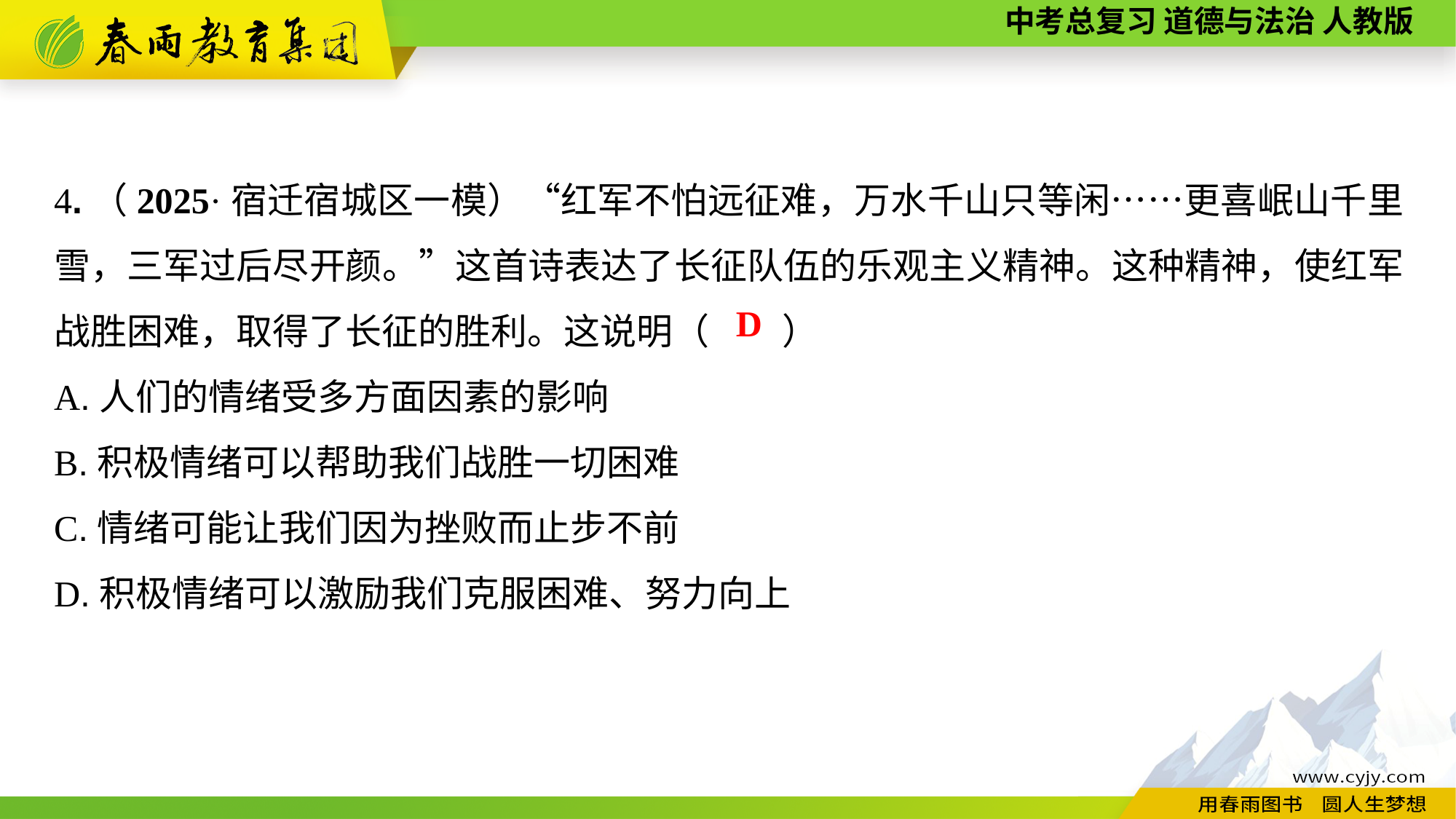

4.（2025·宿迁宿城区一模）“红军不怕远征难，万水千山只等闲……更喜岷山千里雪，三军过后尽开颜。”这首诗表达了长征队伍的乐观主义精神。这种精神，使红军战胜困难，取得了长征的胜利。这说明（　　）
A.人们的情绪受多方面因素的影响
B.积极情绪可以帮助我们战胜一切困难
C.情绪可能让我们因为挫败而止步不前
D.积极情绪可以激励我们克服困难、努力向上
D